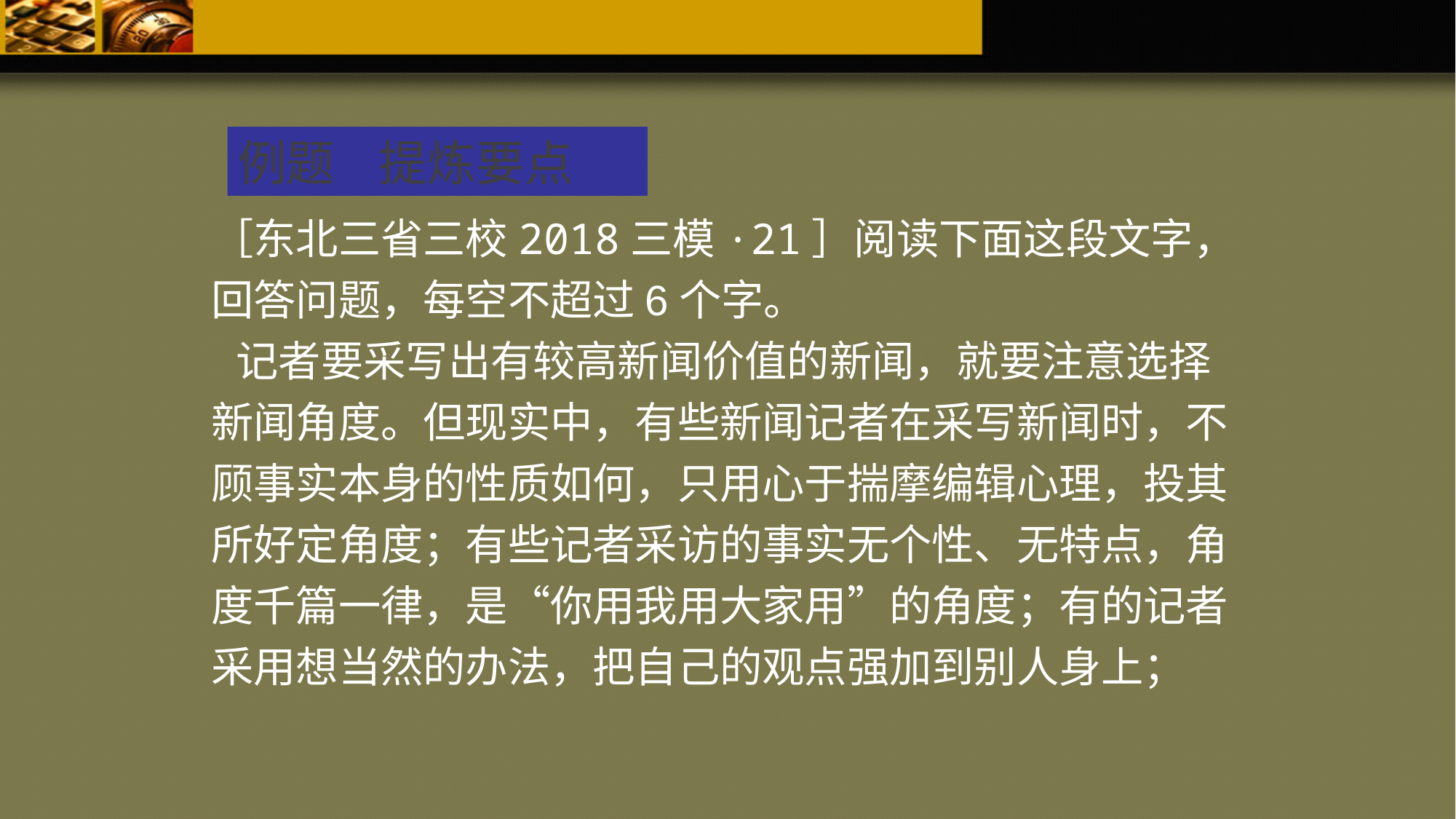

例题    提炼要点
［东北三省三校2018三模·21］阅读下面这段文字，回答问题，每空不超过6个字。
  记者要采写出有较高新闻价值的新闻，就要注意选择新闻角度。但现实中，有些新闻记者在采写新闻时，不顾事实本身的性质如何，只用心于揣摩编辑心理，投其所好定角度；有些记者采访的事实无个性、无特点，角度千篇一律，是“你用我用大家用”的角度；有的记者采用想当然的办法，把自己的观点强加到别人身上；